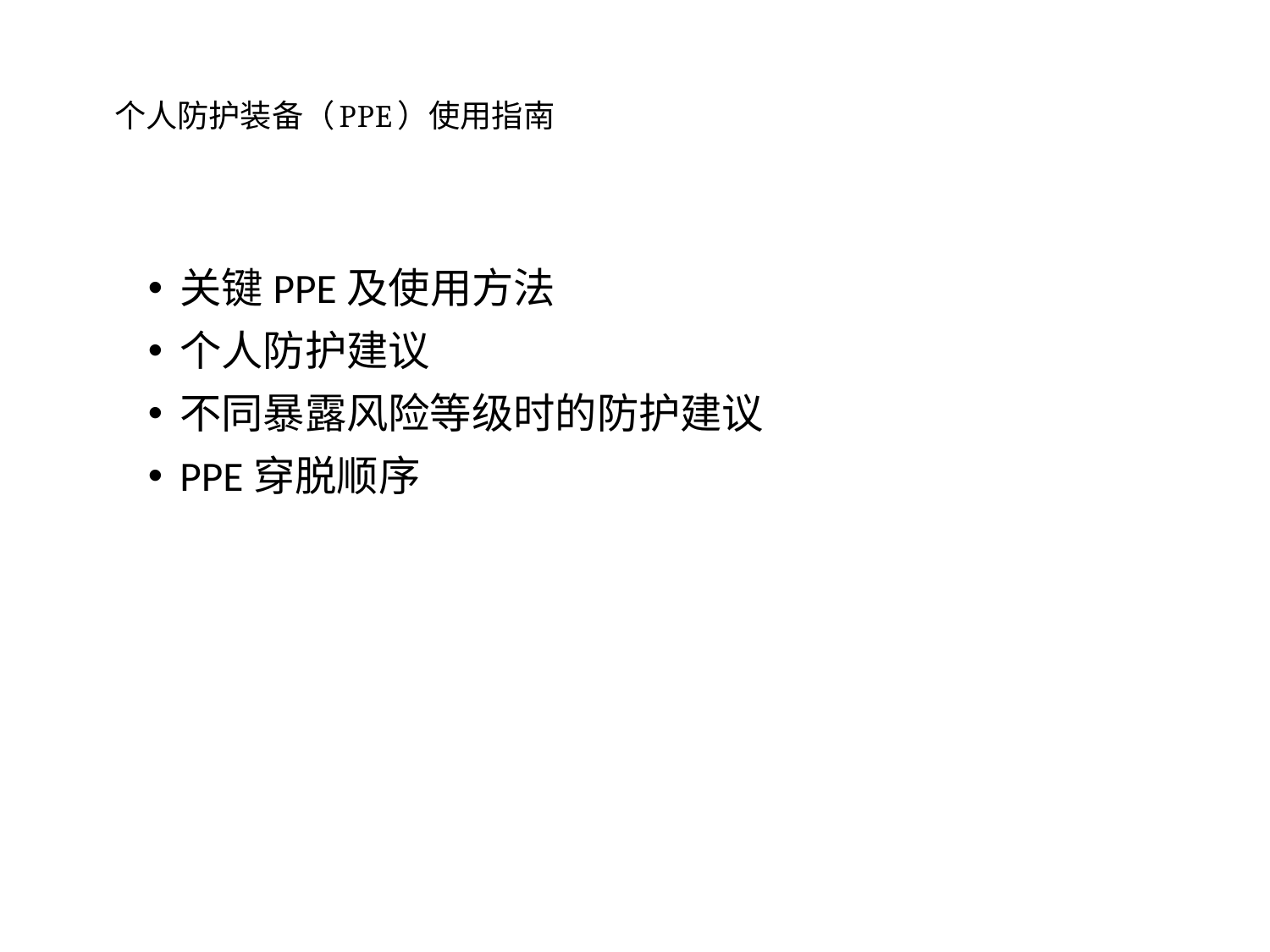

# 个人防护装备（PPE）使用指南
关键PPE及使用方法
个人防护建议
不同暴露风险等级时的防护建议
PPE穿脱顺序